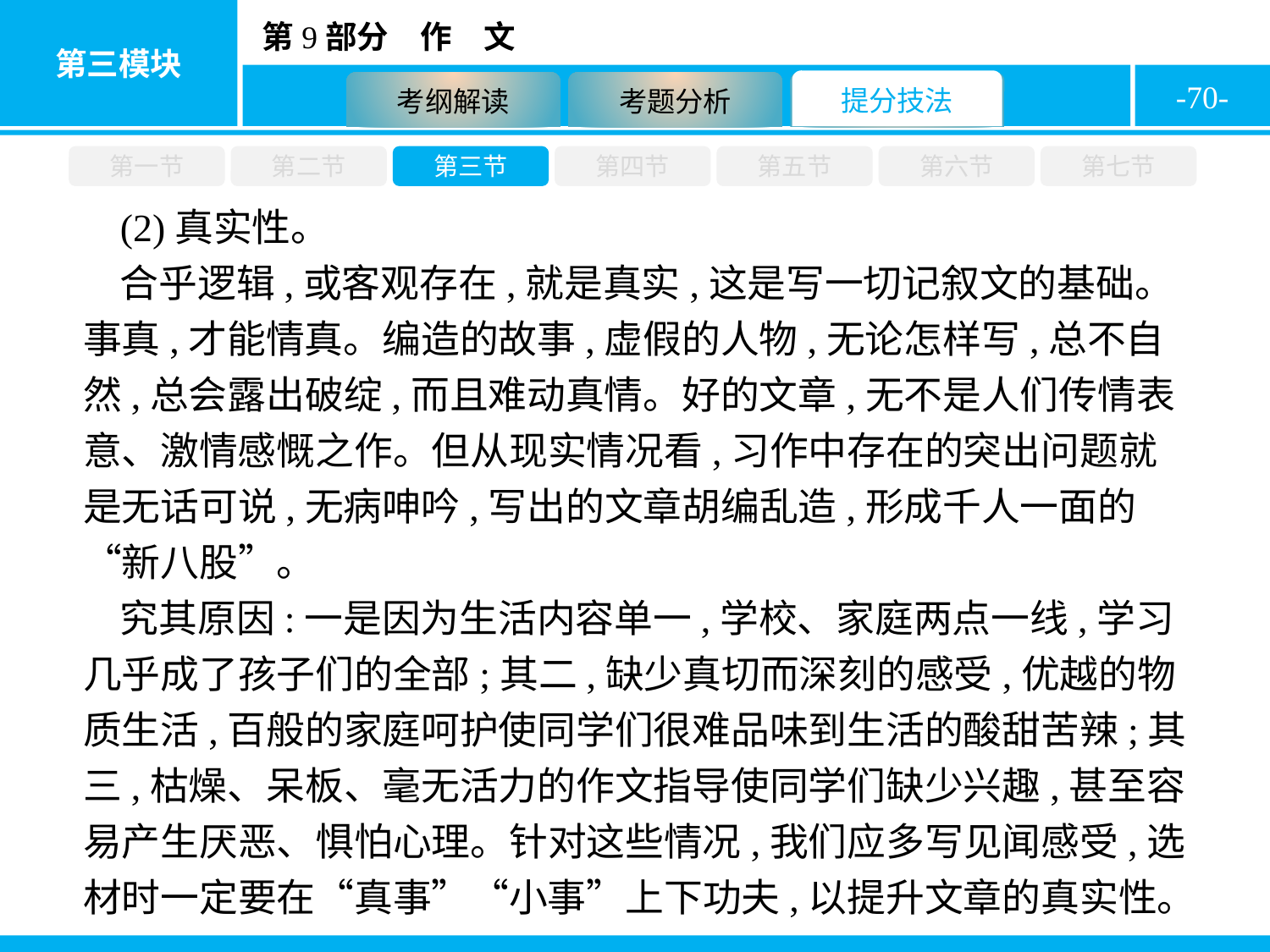

-70-
第一节
第二节
第三节
第四节
第五节
第六节
第七节
(2)真实性。
合乎逻辑,或客观存在,就是真实,这是写一切记叙文的基础。事真,才能情真。编造的故事,虚假的人物,无论怎样写,总不自然,总会露出破绽,而且难动真情。好的文章,无不是人们传情表意、激情感慨之作。但从现实情况看,习作中存在的突出问题就是无话可说,无病呻吟,写出的文章胡编乱造,形成千人一面的“新八股”。
究其原因:一是因为生活内容单一,学校、家庭两点一线,学习几乎成了孩子们的全部;其二,缺少真切而深刻的感受,优越的物质生活,百般的家庭呵护使同学们很难品味到生活的酸甜苦辣;其三,枯燥、呆板、毫无活力的作文指导使同学们缺少兴趣,甚至容易产生厌恶、惧怕心理。针对这些情况,我们应多写见闻感受,选材时一定要在“真事”“小事”上下功夫,以提升文章的真实性。